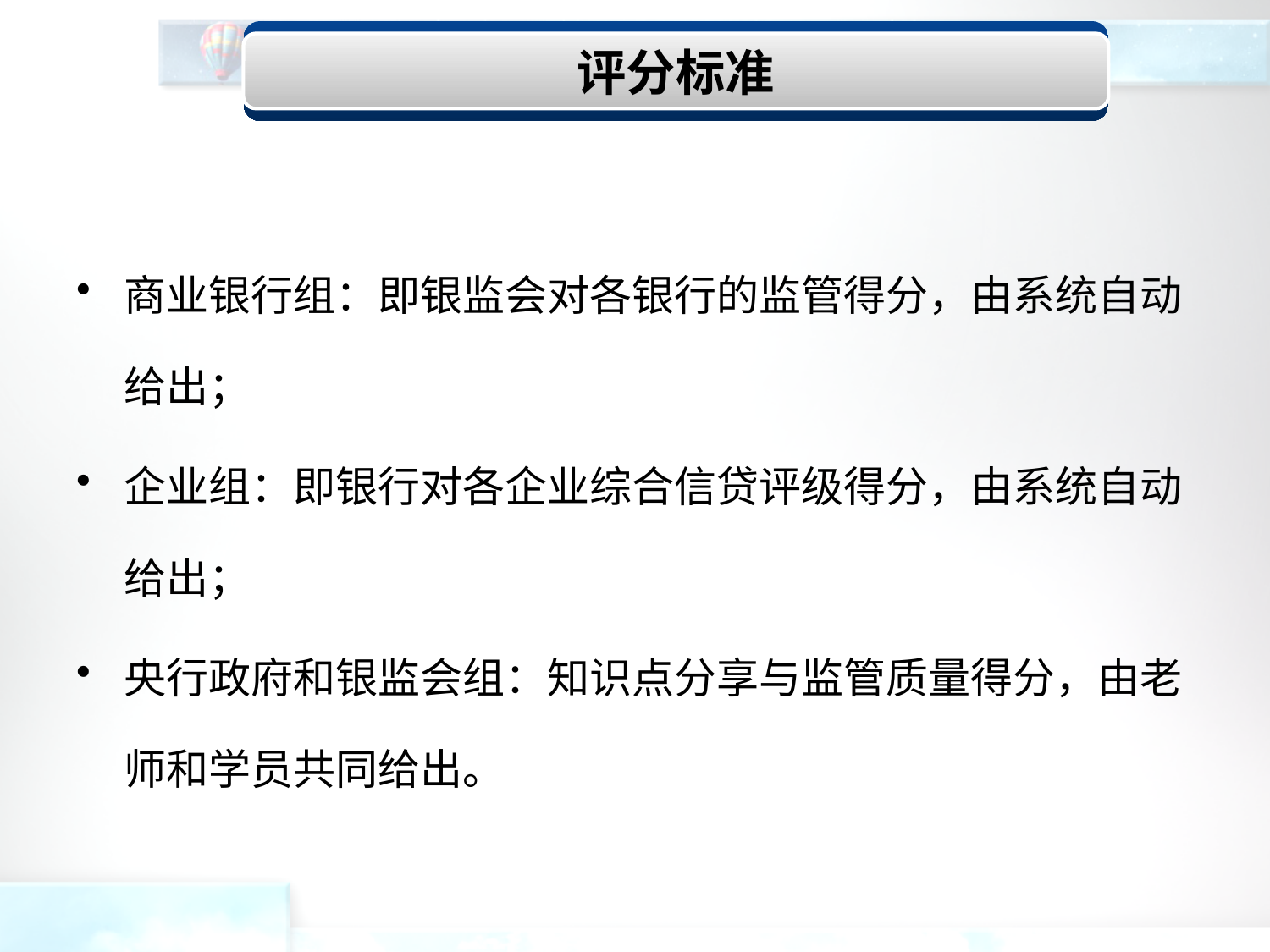

评分标准
商业银行组：即银监会对各银行的监管得分，由系统自动给出；
企业组：即银行对各企业综合信贷评级得分，由系统自动给出；
央行政府和银监会组：知识点分享与监管质量得分，由老师和学员共同给出。